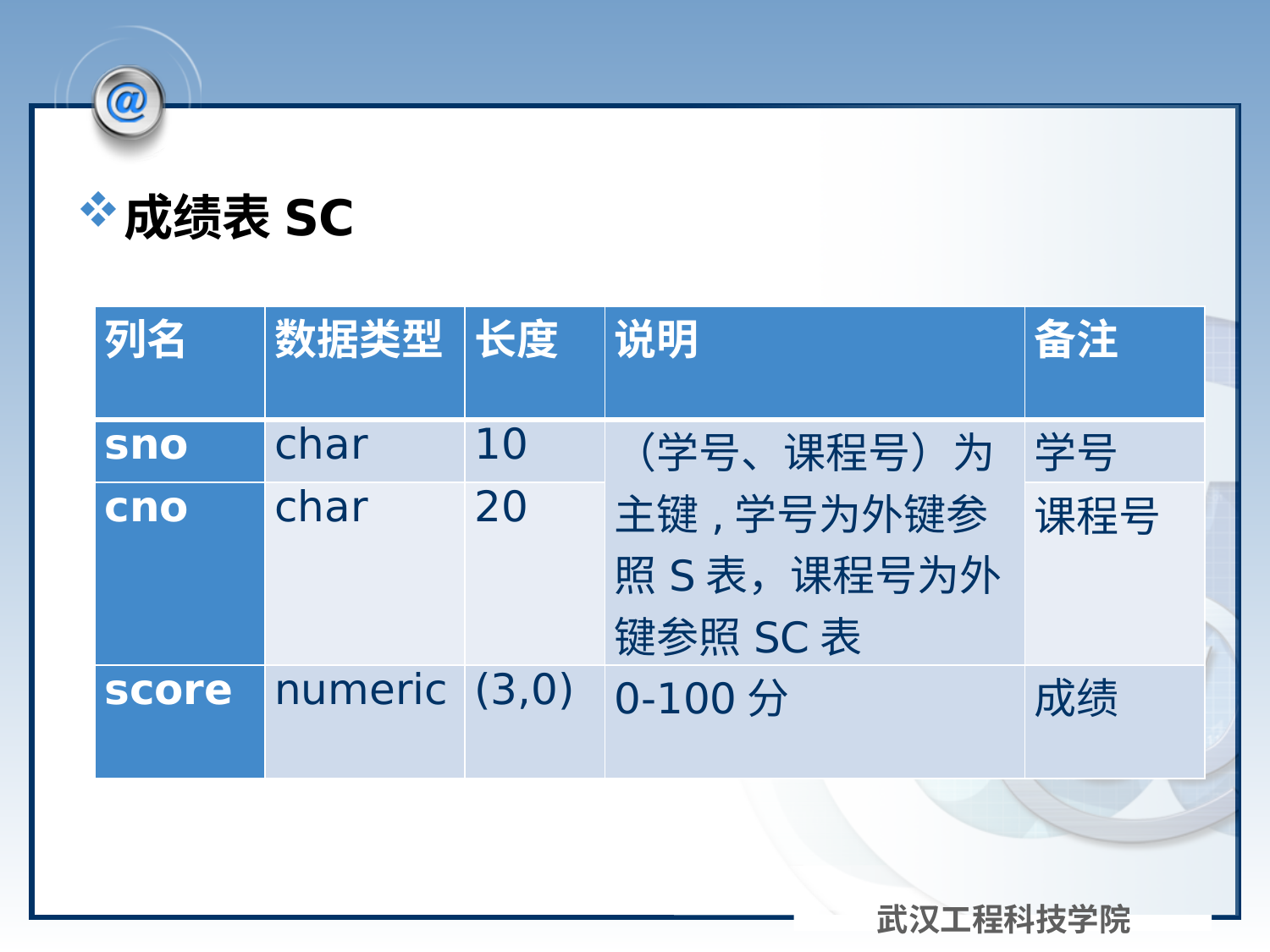

#
成绩表SC
| 列名 | 数据类型 | 长度 | 说明 | 备注 |
| --- | --- | --- | --- | --- |
| sno | char | 10 | （学号、课程号）为主键,学号为外键参照S表，课程号为外键参照SC表 | 学号 |
| cno | char | 20 |  | 课程号 |
| score | numeric | (3,0) | 0-100分 | 成绩 |
武汉工程科技学院